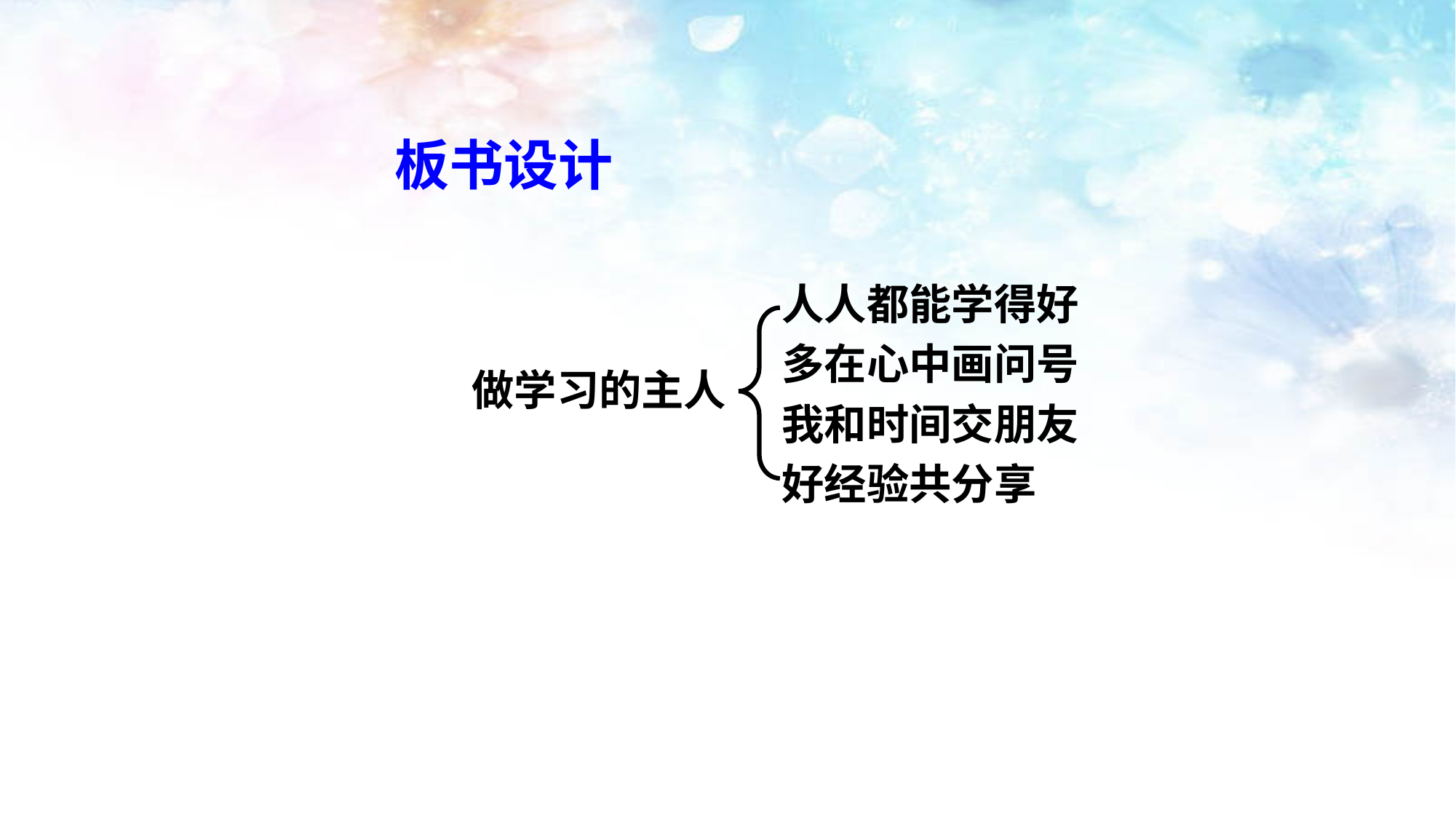

板书设计
人人都能学得好
多在心中画问号
我和时间交朋友
好经验共分享

做学习的主人